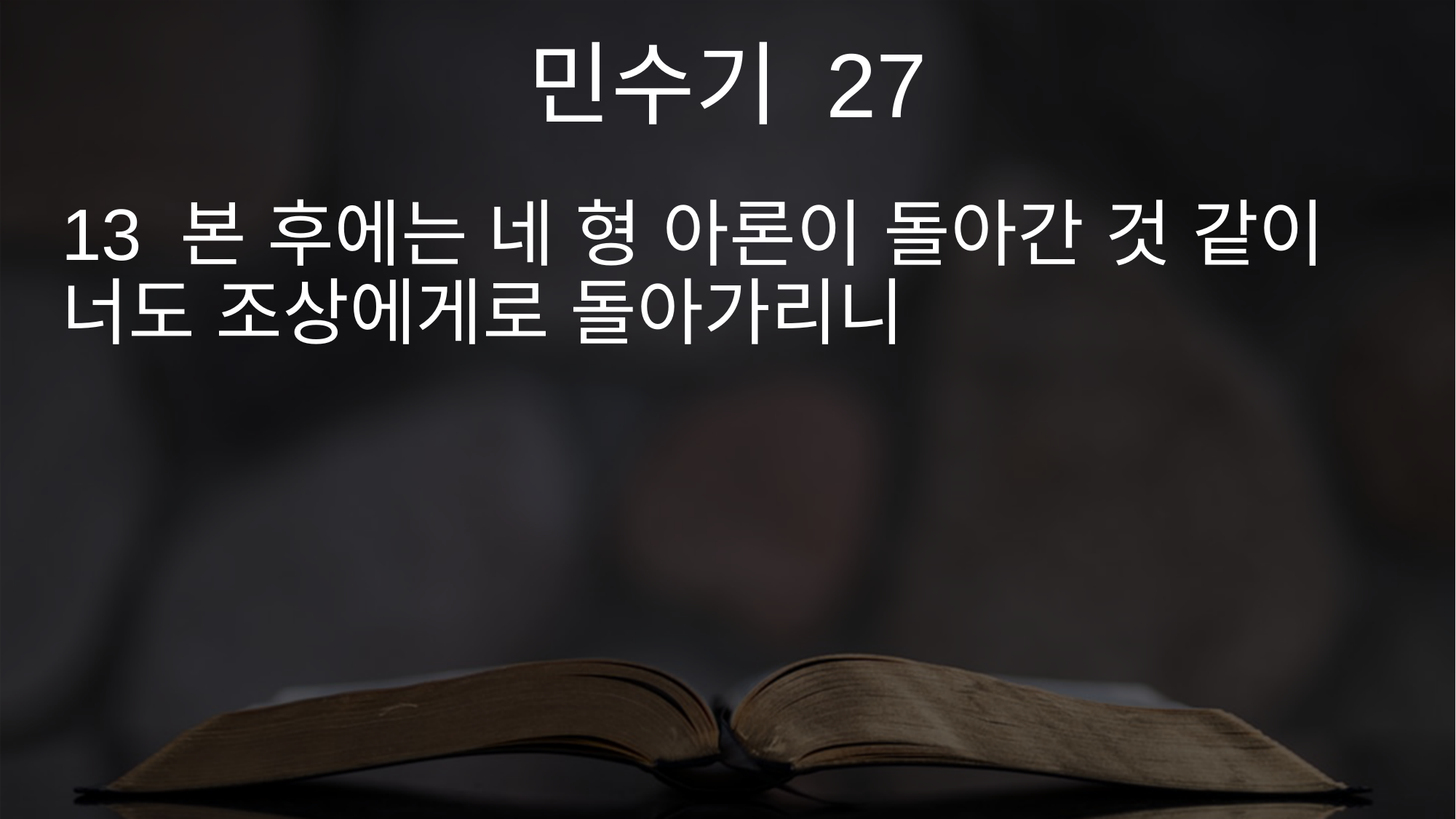

민수기 27
13 본 후에는 네 형 아론이 돌아간 것 같이 너도 조상에게로 돌아가리니